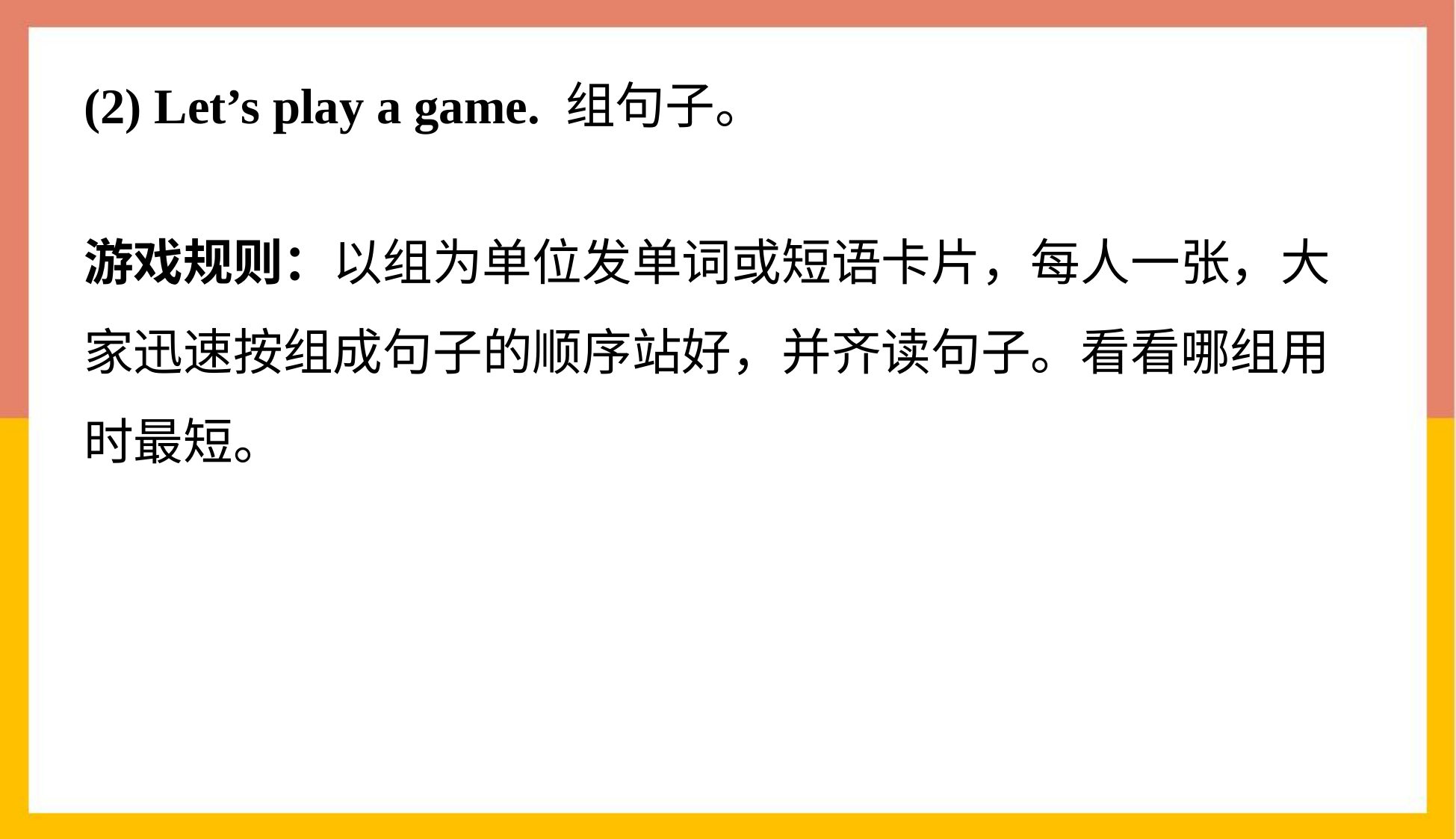

# (2) Let’s play a game. 组句子。
游戏规则：以组为单位发单词或短语卡片，每人一张，大家迅速按组成句子的顺序站好，并齐读句子。看看哪组用时最短。